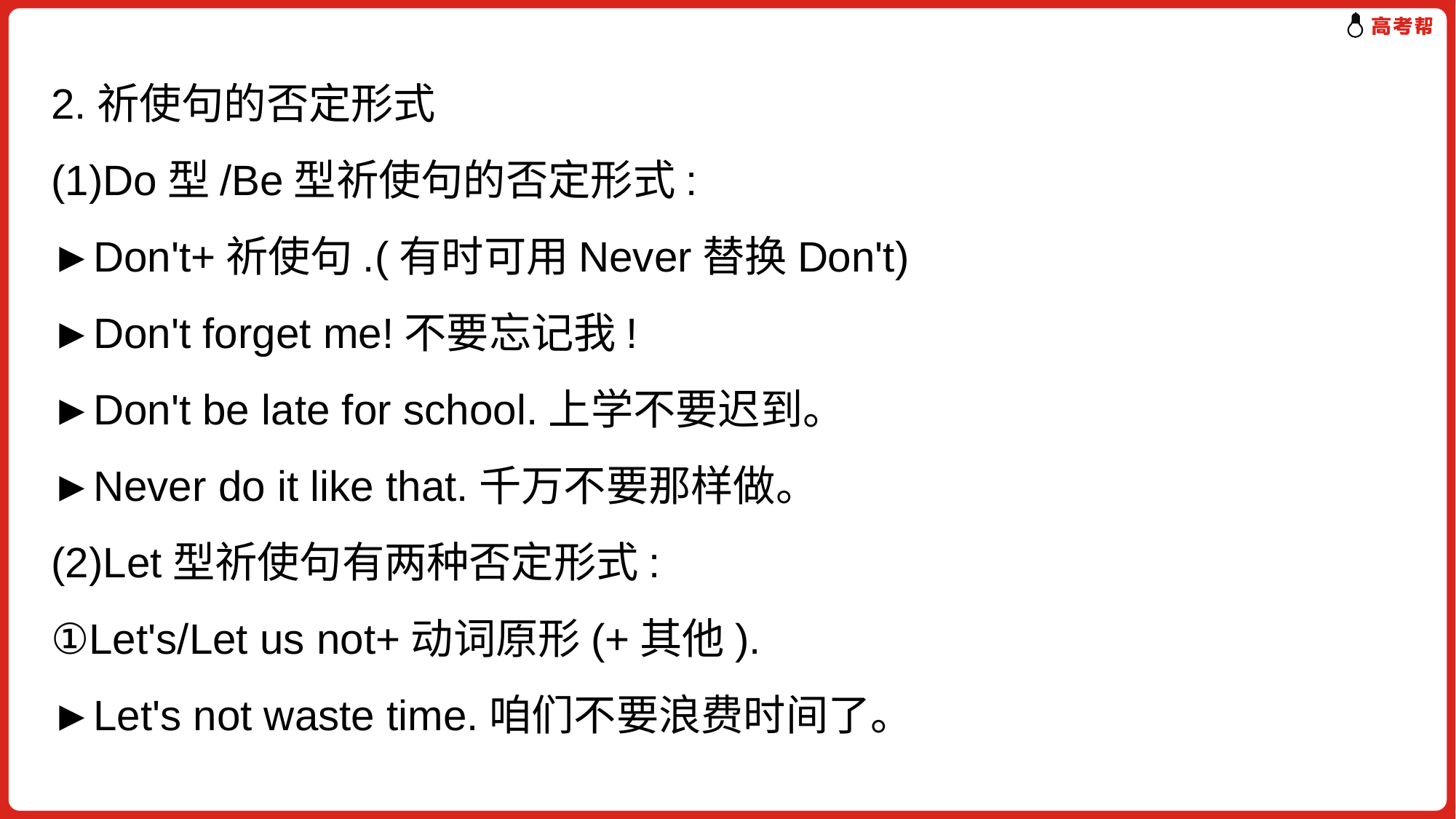

2.祈使句的否定形式
(1)Do型/Be型祈使句的否定形式:
►Don't+祈使句.(有时可用Never替换Don't)
►Don't forget me!不要忘记我!
►Don't be late for school.上学不要迟到。
►Never do it like that.千万不要那样做。
(2)Let型祈使句有两种否定形式:
①Let's/Let us not+动词原形(+其他).
►Let's not waste time.咱们不要浪费时间了。